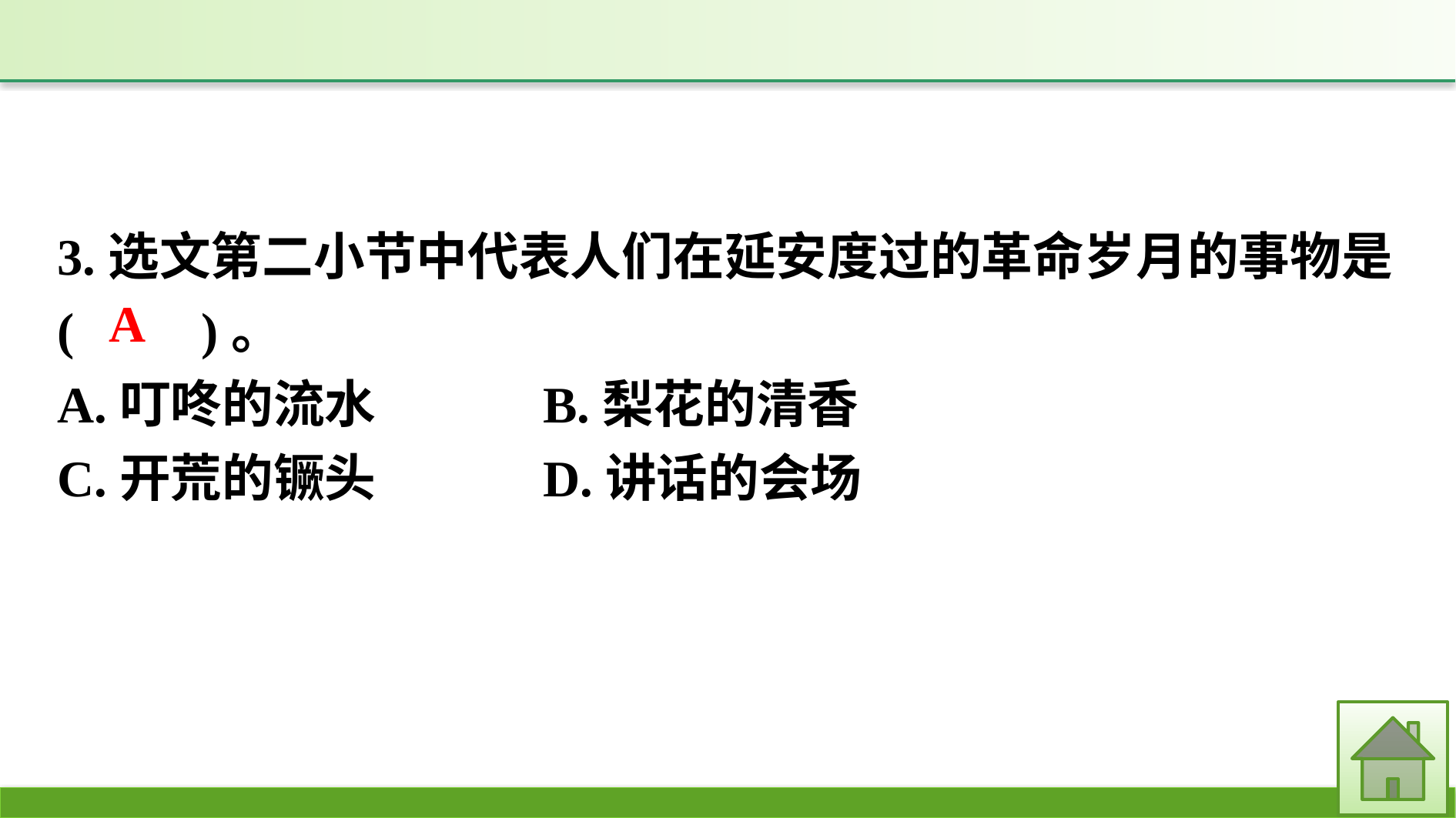

3.选文第二小节中代表人们在延安度过的革命岁月的事物是(　　)。
A.叮咚的流水　　　B.梨花的清香
C.开荒的镢头　　　D.讲话的会场
A